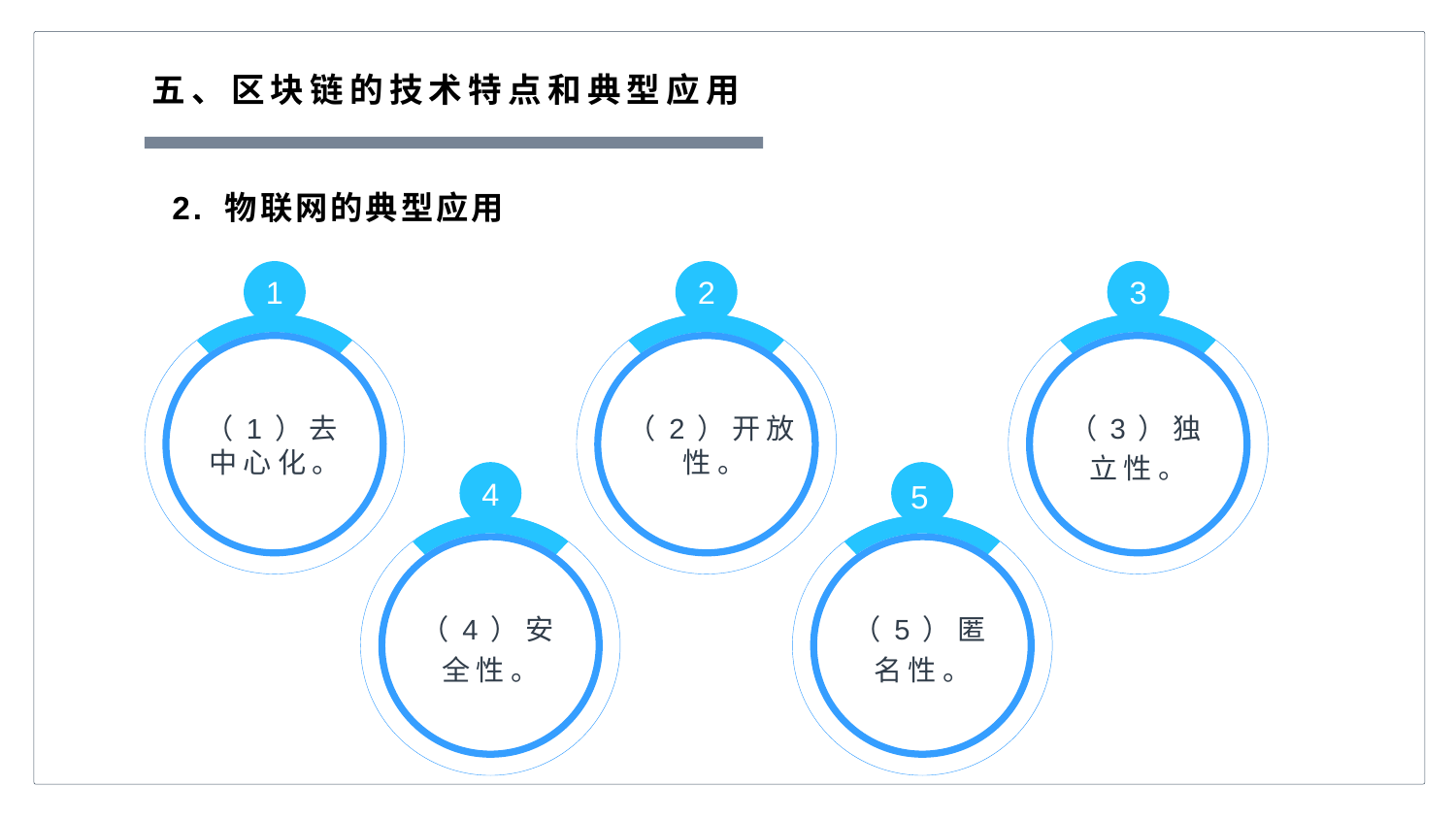

五、区块链的技术特点和典型应用

2. 物联网的典型应用

1

（1）去中心化。

2

（2）开放性。

3

（3）独立性。

4

（4）安全性。

5

（5）匿名性。